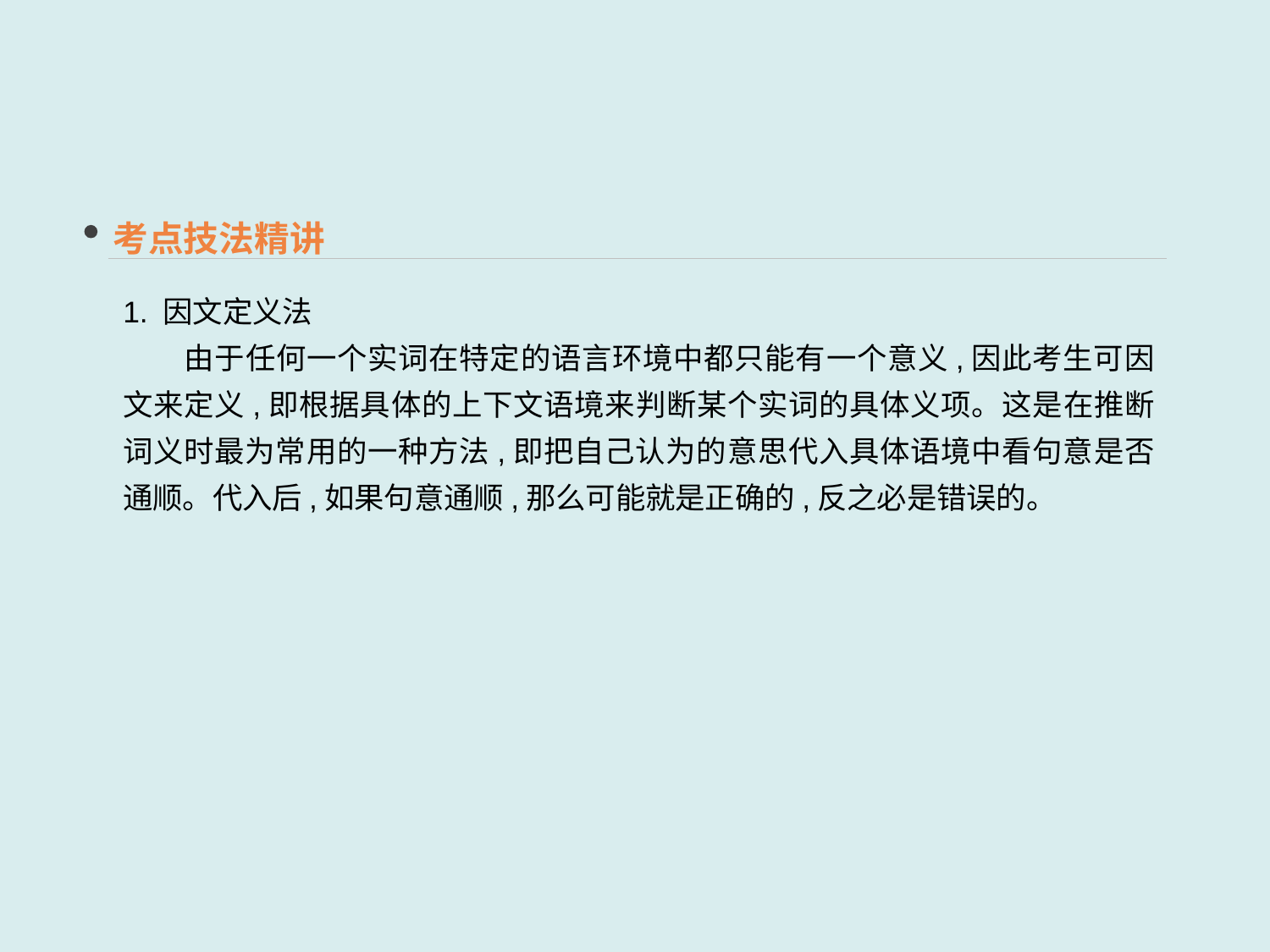

考点技法精讲

1. 因文定义法
　　由于任何一个实词在特定的语言环境中都只能有一个意义,因此考生可因文来定义,即根据具体的上下文语境来判断某个实词的具体义项。这是在推断词义时最为常用的一种方法,即把自己认为的意思代入具体语境中看句意是否通顺。代入后,如果句意通顺,那么可能就是正确的,反之必是错误的。